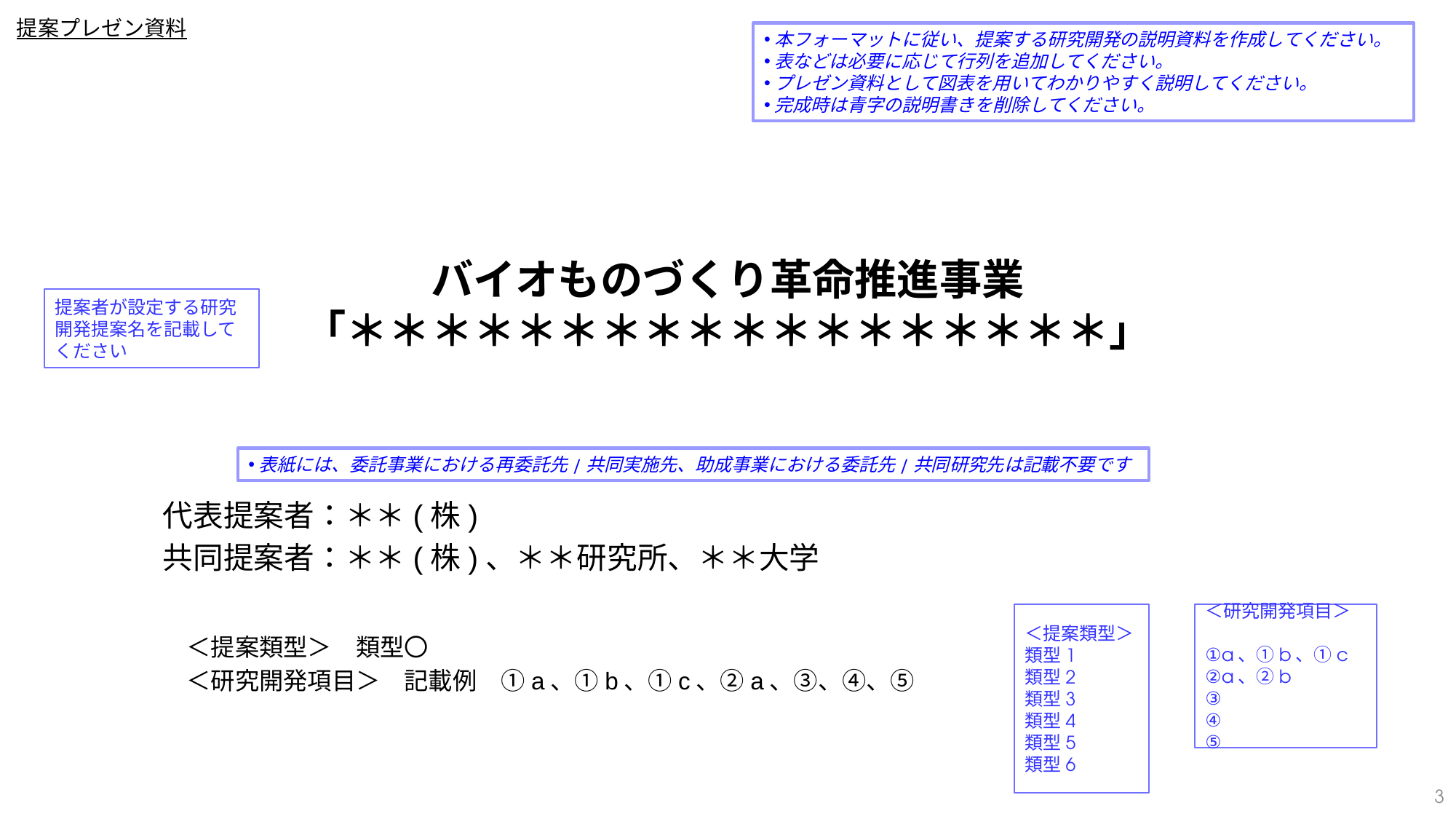

提案プレゼン資料
本フォーマットに従い、提案する研究開発の説明資料を作成してください。
表などは必要に応じて行列を追加してください。
プレゼン資料として図表を用いてわかりやすく説明してください。
完成時は青字の説明書きを削除してください。
# バイオものづくり革命推進事業 「＊＊＊＊＊＊＊＊＊＊＊＊＊＊＊＊＊＊」
提案者が設定する研究開発提案名を記載してください
表紙には、委託事業における再委託先/共同実施先、助成事業における委託先/共同研究先は記載不要です
代表提案者：＊＊(株)
共同提案者：＊＊(株)、＊＊研究所、＊＊大学
＜提案類型＞
類型1
類型2
類型3
類型4
類型5
類型6
＜研究開発項目＞
①a、①b、①c
②a、②b
③
④
⑤
　＜提案類型＞　類型〇
　＜研究開発項目＞　記載例　①a、①b、①c、②a、③、④、⑤
3